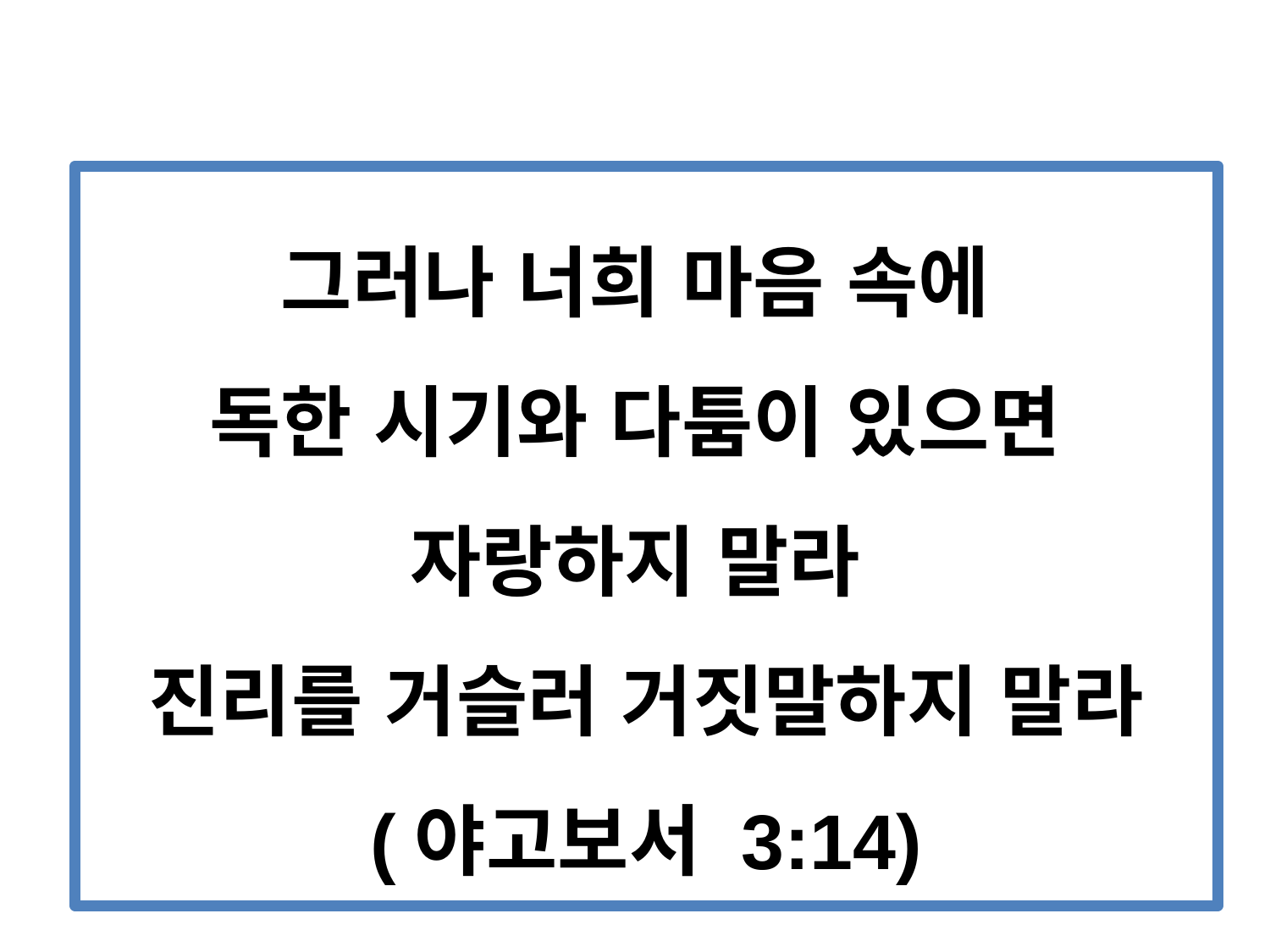

# 그러나 너희 마음 속에 독한 시기와 다툼이 있으면 자랑하지 말라 진리를 거슬러 거짓말하지 말라 (야고보서 3:14)